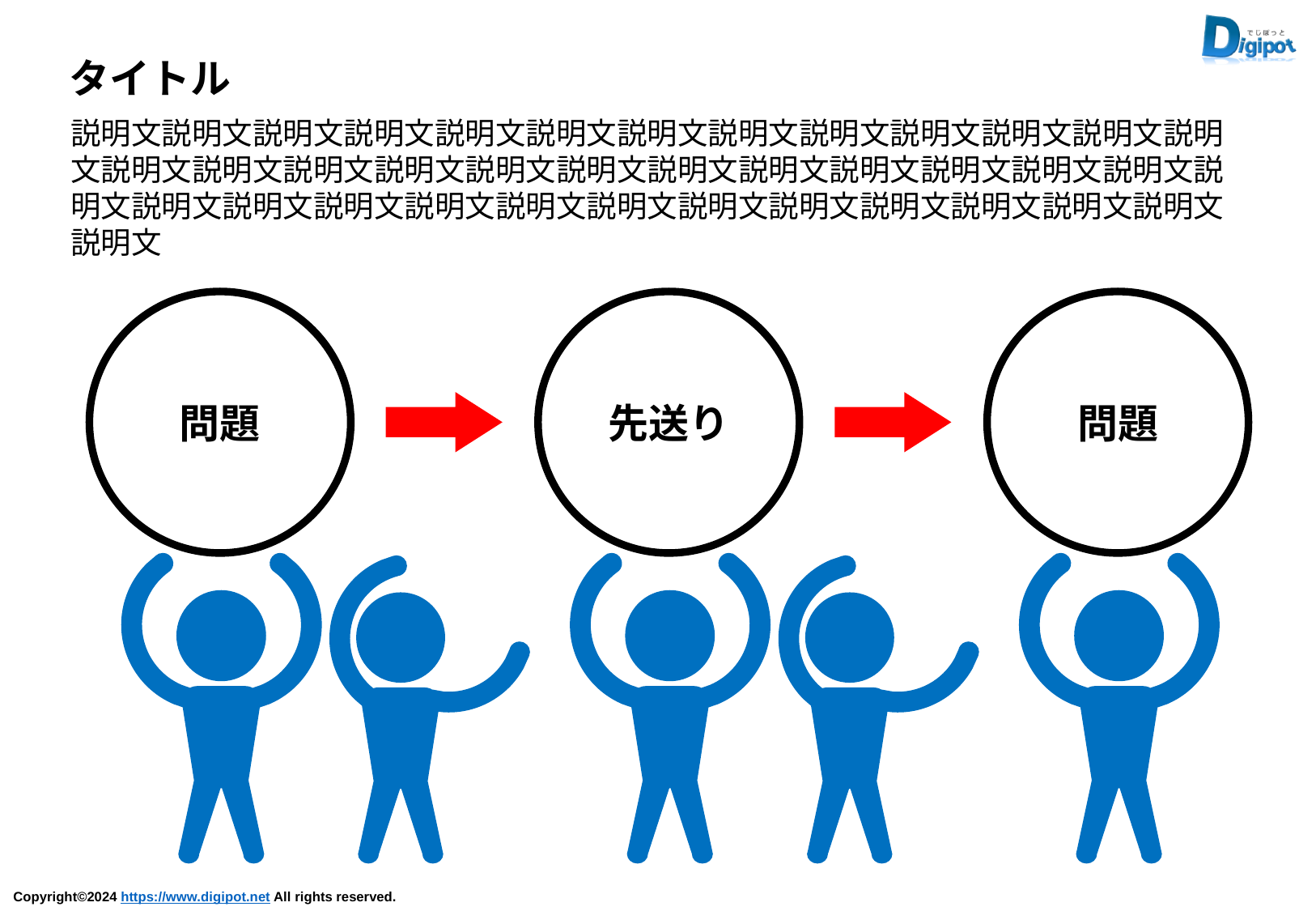

タイトル
説明文説明文説明文説明文説明文説明文説明文説明文説明文説明文説明文説明文説明文説明文説明文説明文説明文説明文説明文説明文説明文説明文説明文説明文説明文説明文説明文説明文説明文説明文説明文説明文説明文説明文説明文説明文説明文説明文説明文
問題
先送り
問題